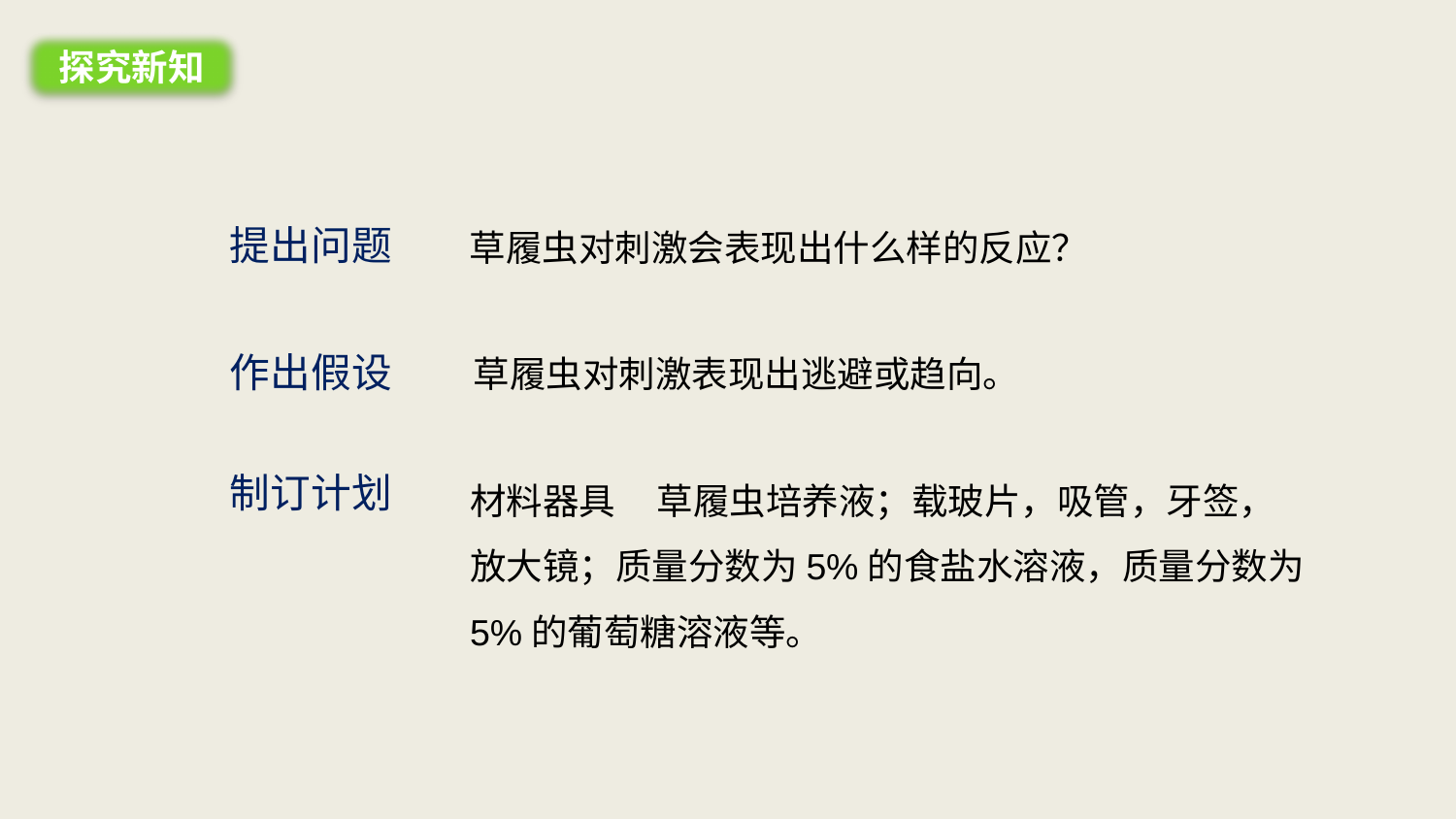

探究新知
提出问题
草履虫对刺激会表现出什么样的反应？
作出假设
草履虫对刺激表现出逃避或趋向。
材料器具     草履虫培养液；载玻片，吸管，牙签，放大镜；质量分数为5%的食盐水溶液，质量分数为5%的葡萄糖溶液等。
制订计划